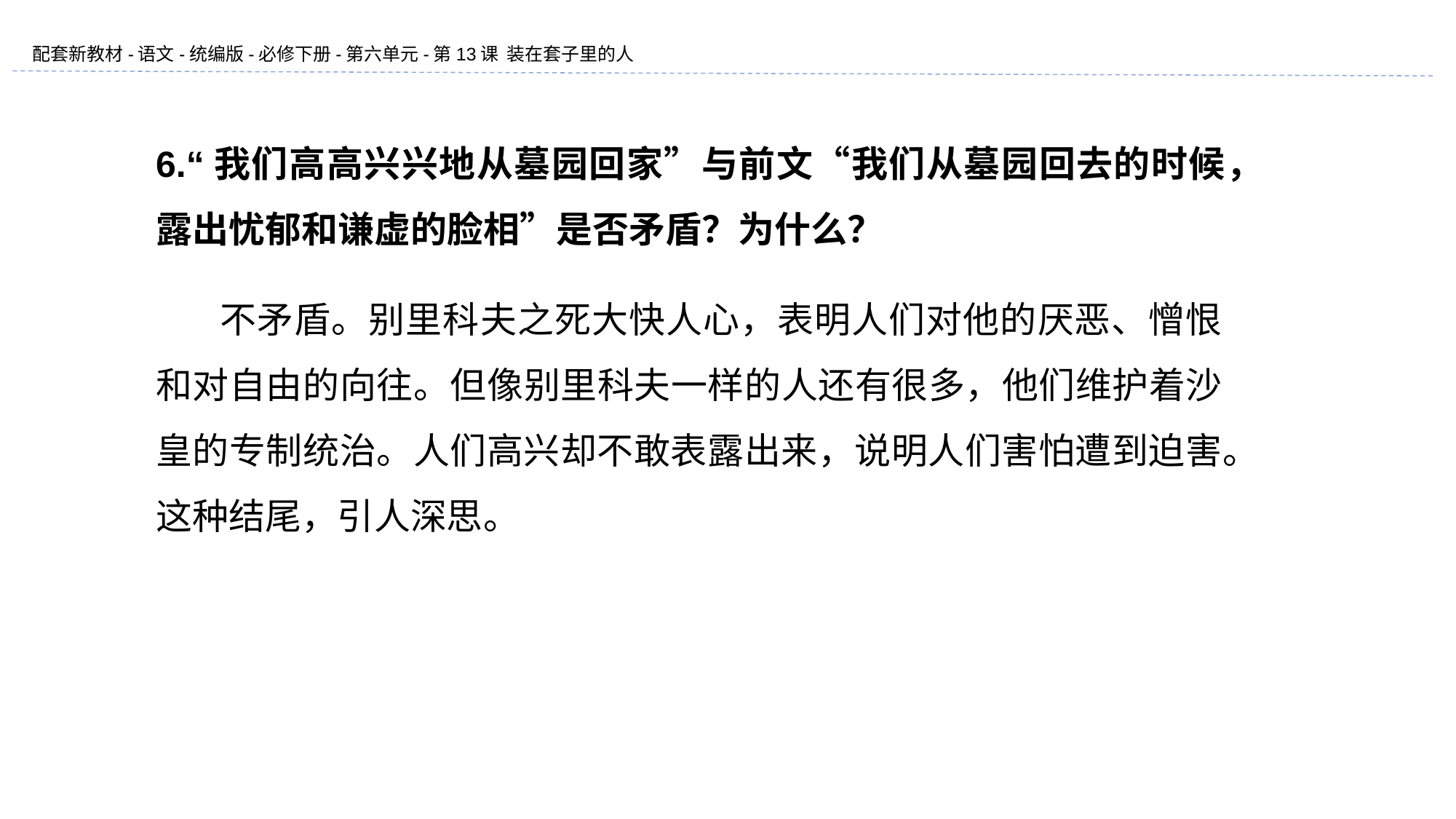

6.“我们高高兴兴地从墓园回家”与前文“我们从墓园回去的时候，露出忧郁和谦虚的脸相”是否矛盾？为什么？
不矛盾。别里科夫之死大快人心，表明人们对他的厌恶、憎恨和对自由的向往。但像别里科夫一样的人还有很多，他们维护着沙皇的专制统治。人们高兴却不敢表露出来，说明人们害怕遭到迫害。这种结尾，引人深思。